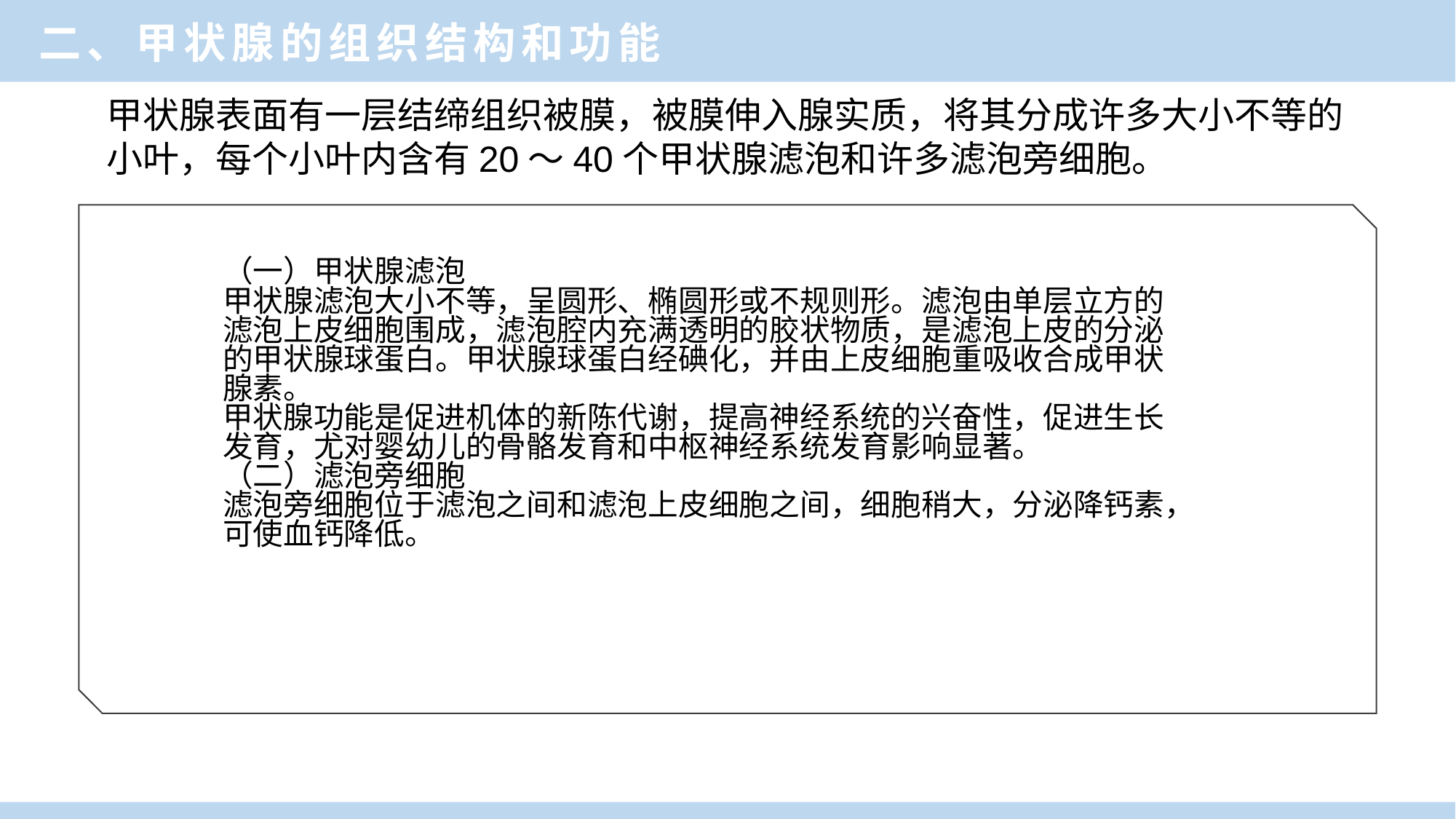

二、甲状腺的组织结构和功能
甲状腺表面有一层结缔组织被膜，被膜伸入腺实质，将其分成许多大小不等的小叶，每个小叶内含有20～40个甲状腺滤泡和许多滤泡旁细胞。

（一）甲状腺滤泡
甲状腺滤泡大小不等，呈圆形、椭圆形或不规则形。滤泡由单层立方的滤泡上皮细胞围成，滤泡腔内充满透明的胶状物质，是滤泡上皮的分泌的甲状腺球蛋白。甲状腺球蛋白经碘化，并由上皮细胞重吸收合成甲状腺素。
甲状腺功能是促进机体的新陈代谢，提高神经系统的兴奋性，促进生长发育，尤对婴幼儿的骨骼发育和中枢神经系统发育影响显著。
（二）滤泡旁细胞
滤泡旁细胞位于滤泡之间和滤泡上皮细胞之间，细胞稍大，分泌降钙素，可使血钙降低。